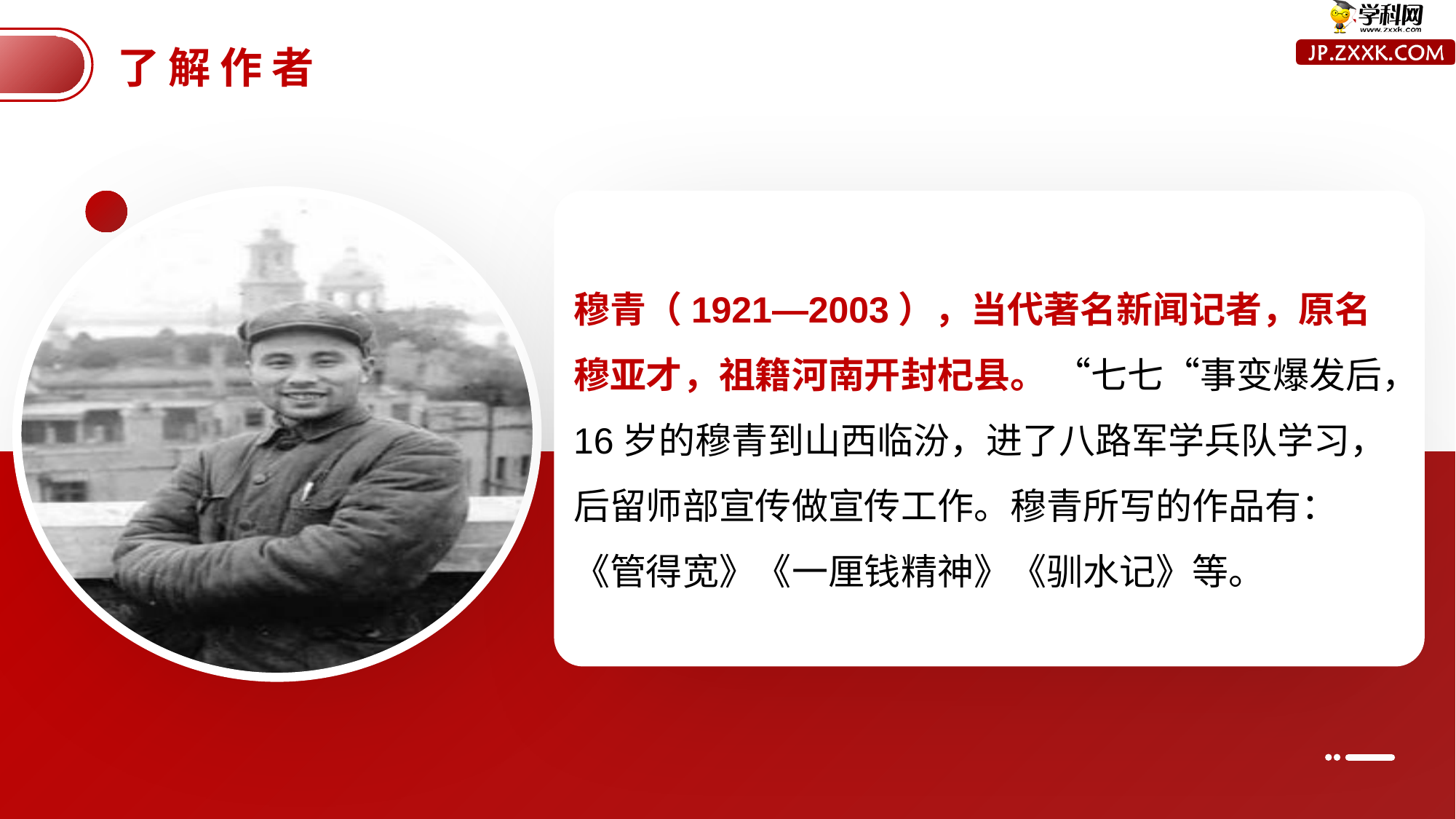

了解作者

穆青（1921—2003），当代著名新闻记者，原名穆亚才，祖籍河南开封杞县。 “七七“事变爆发后，16岁的穆青到山西临汾，进了八路军学兵队学习，后留师部宣传做宣传工作。穆青所写的作品有：《管得宽》《一厘钱精神》《驯水记》等。